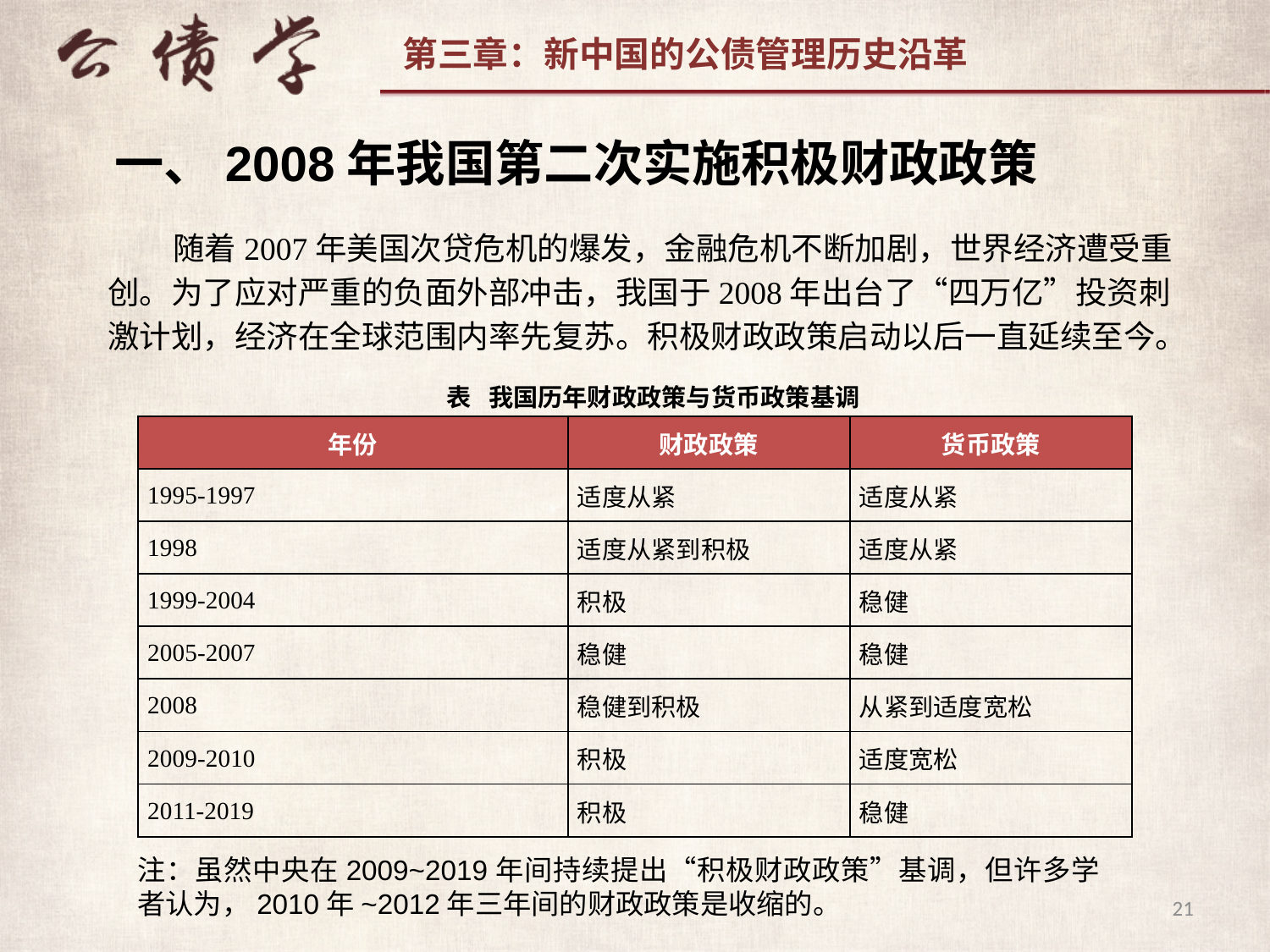

一、2008年我国第二次实施积极财政政策
        随着2007年美国次贷危机的爆发，金融危机不断加剧，世界经济遭受重创。为了应对严重的负面外部冲击，我国于2008年出台了“四万亿”投资刺激计划，经济在全球范围内率先复苏。积极财政政策启动以后一直延续至今。
表   我国历年财政政策与货币政策基调
| 年份 | 财政政策 | 货币政策 |
| --- | --- | --- |
| 1995-1997 | 适度从紧 | 适度从紧 |
| 1998 | 适度从紧到积极 | 适度从紧 |
| 1999-2004 | 积极 | 稳健 |
| 2005-2007 | 稳健 | 稳健 |
| 2008 | 稳健到积极 | 从紧到适度宽松 |
| 2009-2010 | 积极 | 适度宽松 |
| 2011-2019 | 积极 | 稳健 |
注：虽然中央在2009~2019年间持续提出“积极财政政策”基调，但许多学者认为，2010年~2012年三年间的财政政策是收缩的。
21